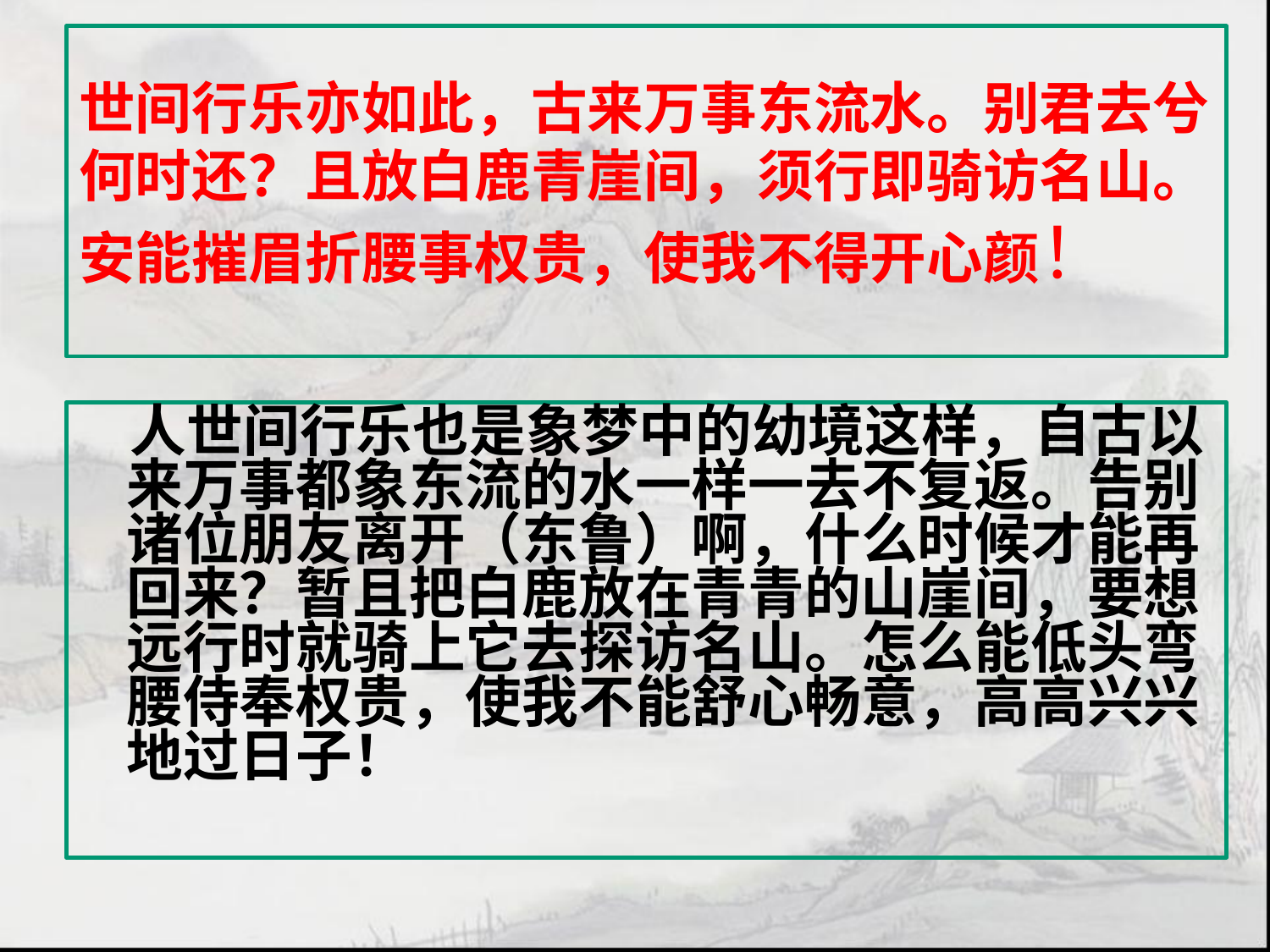

# 世间行乐亦如此，古来万事东流水。别君去兮何时还？且放白鹿青崖间，须行即骑访名山。安能摧眉折腰事权贵，使我不得开心颜！
   人世间行乐也是象梦中的幼境这样，自古以来万事都象东流的水一样一去不复返。告别诸位朋友离开（东鲁）啊，什么时候才能再回来？暂且把白鹿放在青青的山崖间，要想远行时就骑上它去探访名山。怎么能低头弯腰侍奉权贵，使我不能舒心畅意，高高兴兴地过日子！